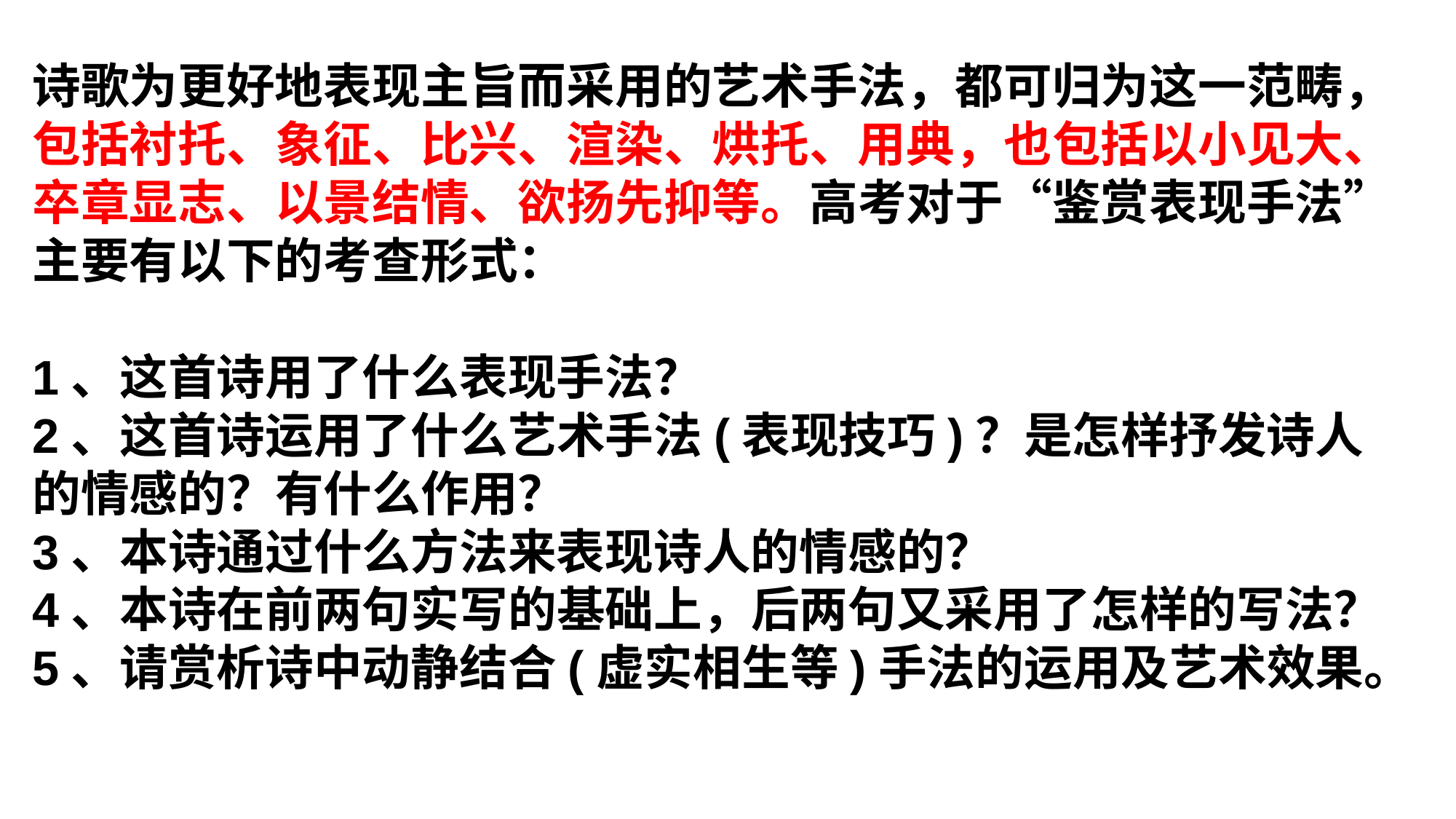

诗歌为更好地表现主旨而采用的艺术手法，都可归为这一范畴，包括衬托、象征、比兴、渲染、烘托、用典，也包括以小见大、卒章显志、以景结情、欲扬先抑等。高考对于“鉴赏表现手法”主要有以下的考查形式：
1、这首诗用了什么表现手法？
2、这首诗运用了什么艺术手法(表现技巧)？是怎样抒发诗人的情感的？有什么作用？
3、本诗通过什么方法来表现诗人的情感的？
4、本诗在前两句实写的基础上，后两句又采用了怎样的写法？
5、请赏析诗中动静结合(虚实相生等)手法的运用及艺术效果。